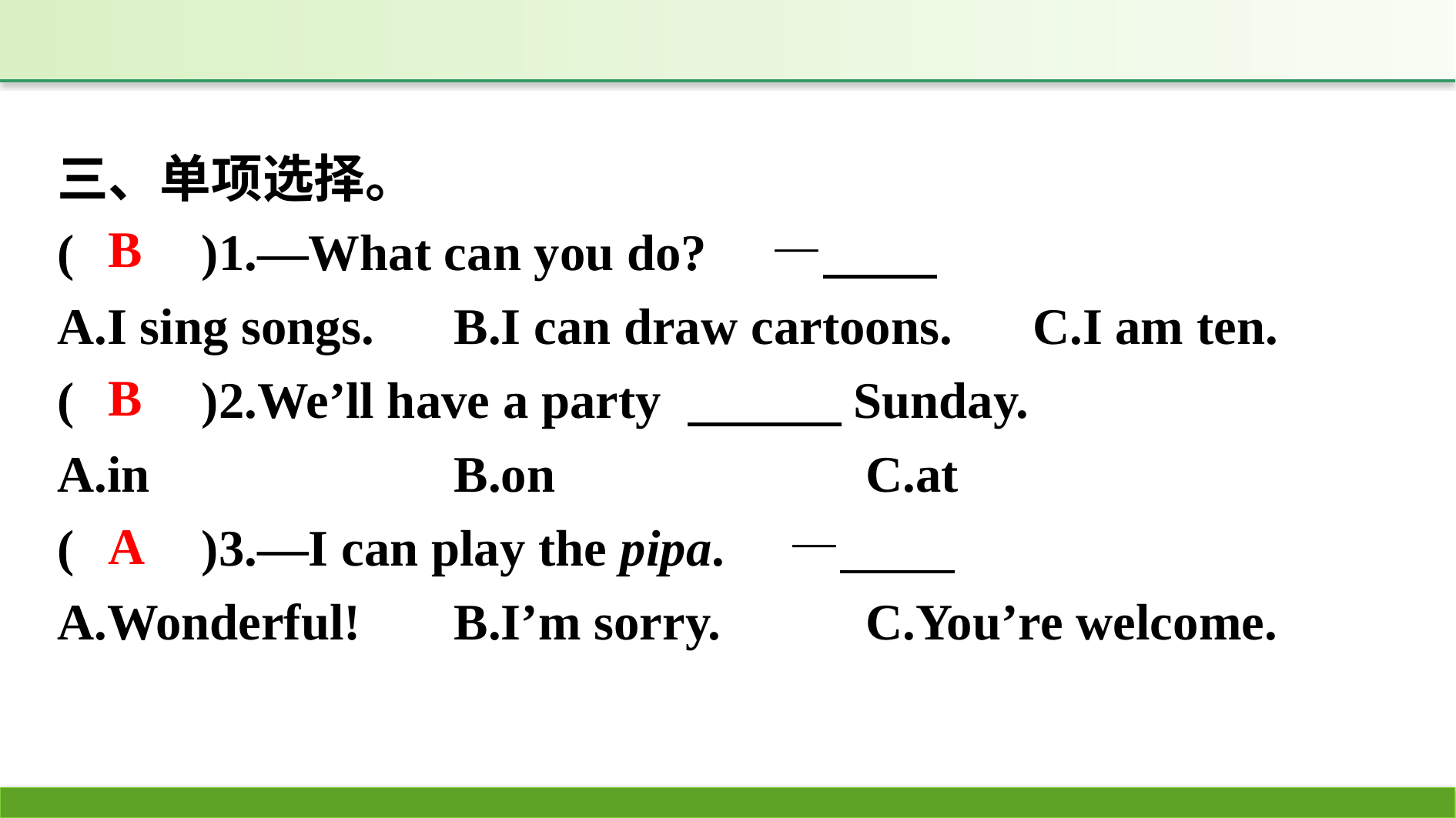

三、单项选择。
(　　)1.—What can you do?　—
A.I sing songs. 	B.I can draw cartoons. 	    C.I am ten.
(　　)2.We’ll have a party 　　　Sunday.
A.in			B.on				C.at
(　　)3.—I can play the pipa.　—
A.Wonderful! 	B.I’m sorry. 		C.You’re welcome.
B
B
A